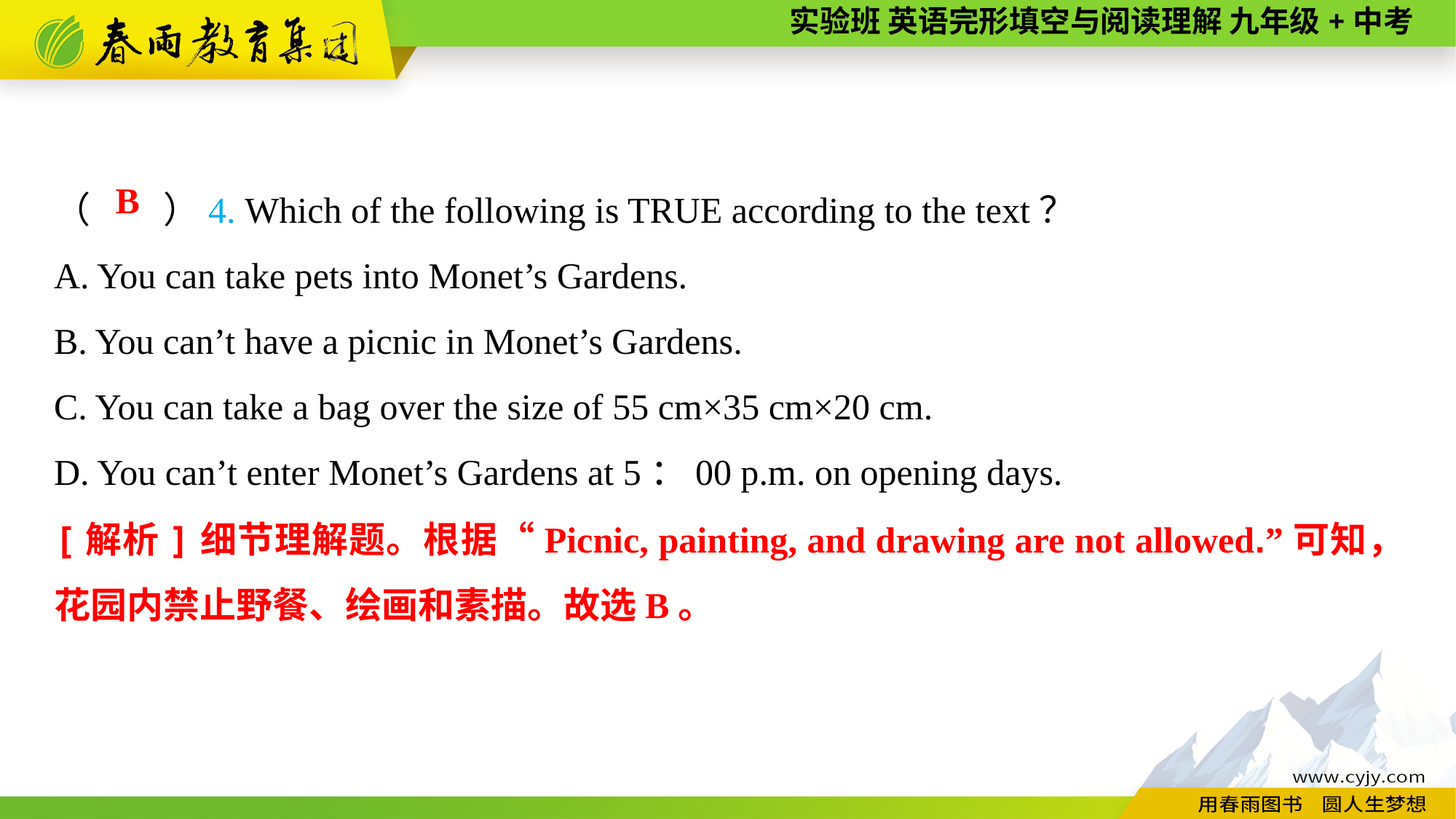

（　　）4. Which of the following is TRUE according to the text？
A. You can take pets into Monet’s Gardens.
B. You can’t have a picnic in Monet’s Gardens.
C. You can take a bag over the size of 55 cm×35 cm×20 cm.
D. You can’t enter Monet’s Gardens at 5：00 p.m. on opening days.
B
[解析]细节理解题。根据“Picnic, painting, and drawing are not allowed.”可知，花园内禁止野餐、绘画和素描。故选B。